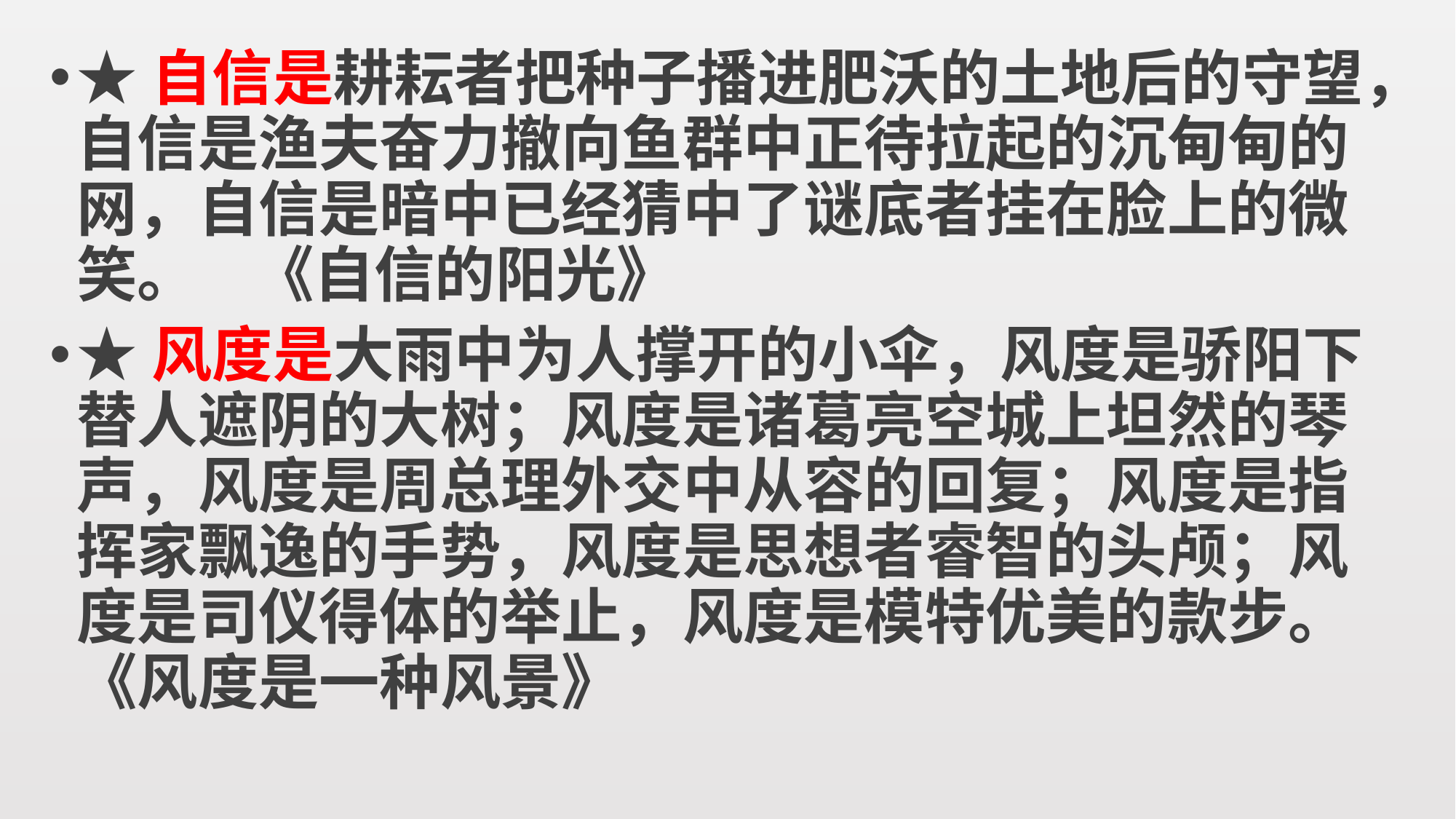

★自信是耕耘者把种子播进肥沃的土地后的守望，自信是渔夫奋力撤向鱼群中正待拉起的沉甸甸的网，自信是暗中已经猜中了谜底者挂在脸上的微笑。    《自信的阳光》
★风度是大雨中为人撑开的小伞，风度是骄阳下替人遮阴的大树；风度是诸葛亮空城上坦然的琴声，风度是周总理外交中从容的回复；风度是指挥家飘逸的手势，风度是思想者睿智的头颅；风度是司仪得体的举止，风度是模特优美的款步。 《风度是一种风景》